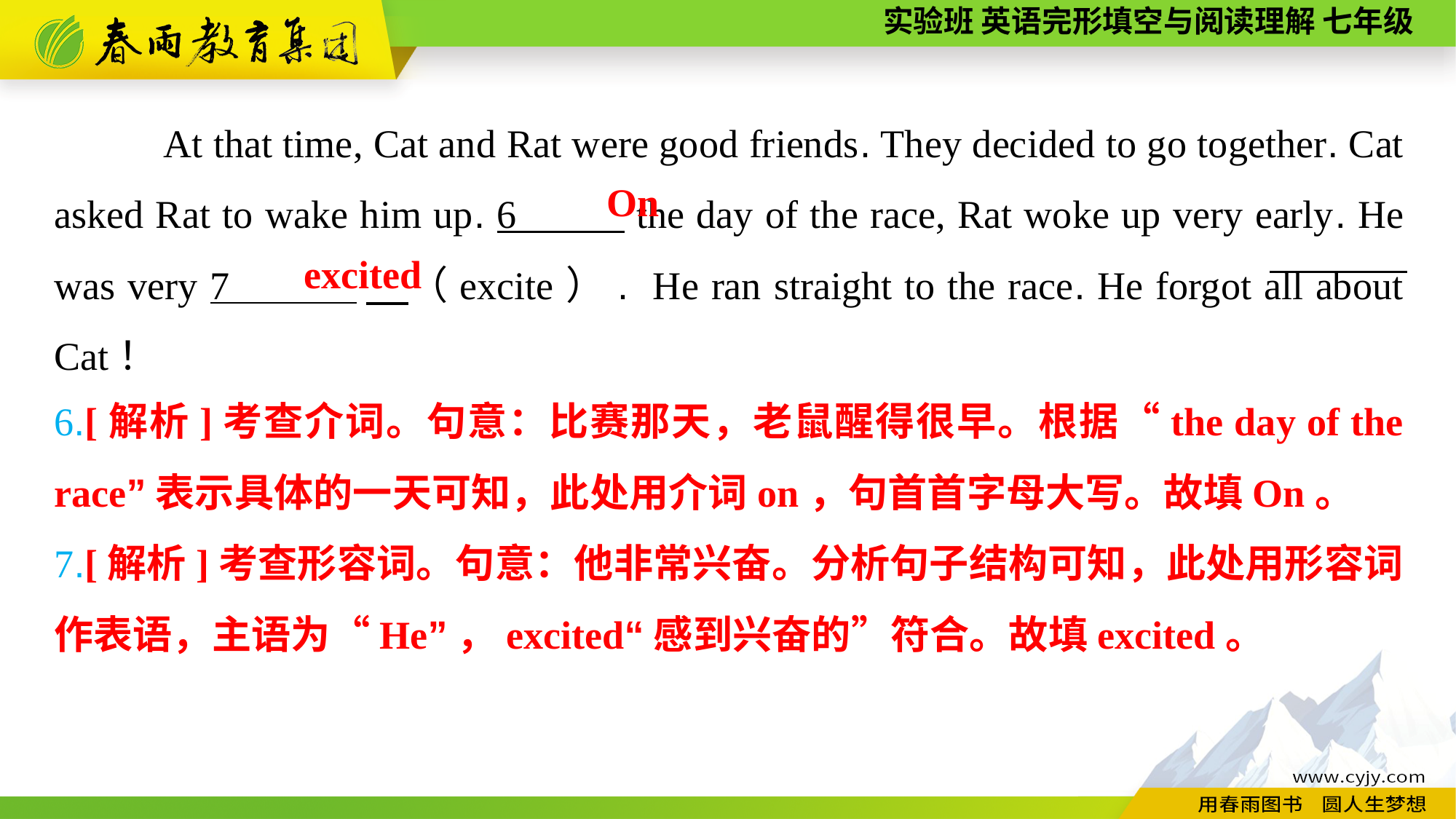

At that time, Cat and Rat were good friends. They decided to go together. Cat asked Rat to wake him up. 6          the day of the race, Rat woke up very early. He was very 7          　（excite）.  He ran straight to the race. He forgot all about Cat！
 On
excited
6.[解析]考查介词。句意：比赛那天，老鼠醒得很早。根据“the day of the race”表示具体的一天可知，此处用介词on，句首首字母大写。故填On。
7.[解析]考查形容词。句意：他非常兴奋。分析句子结构可知，此处用形容词作表语，主语为“He”，excited“感到兴奋的”符合。故填excited。